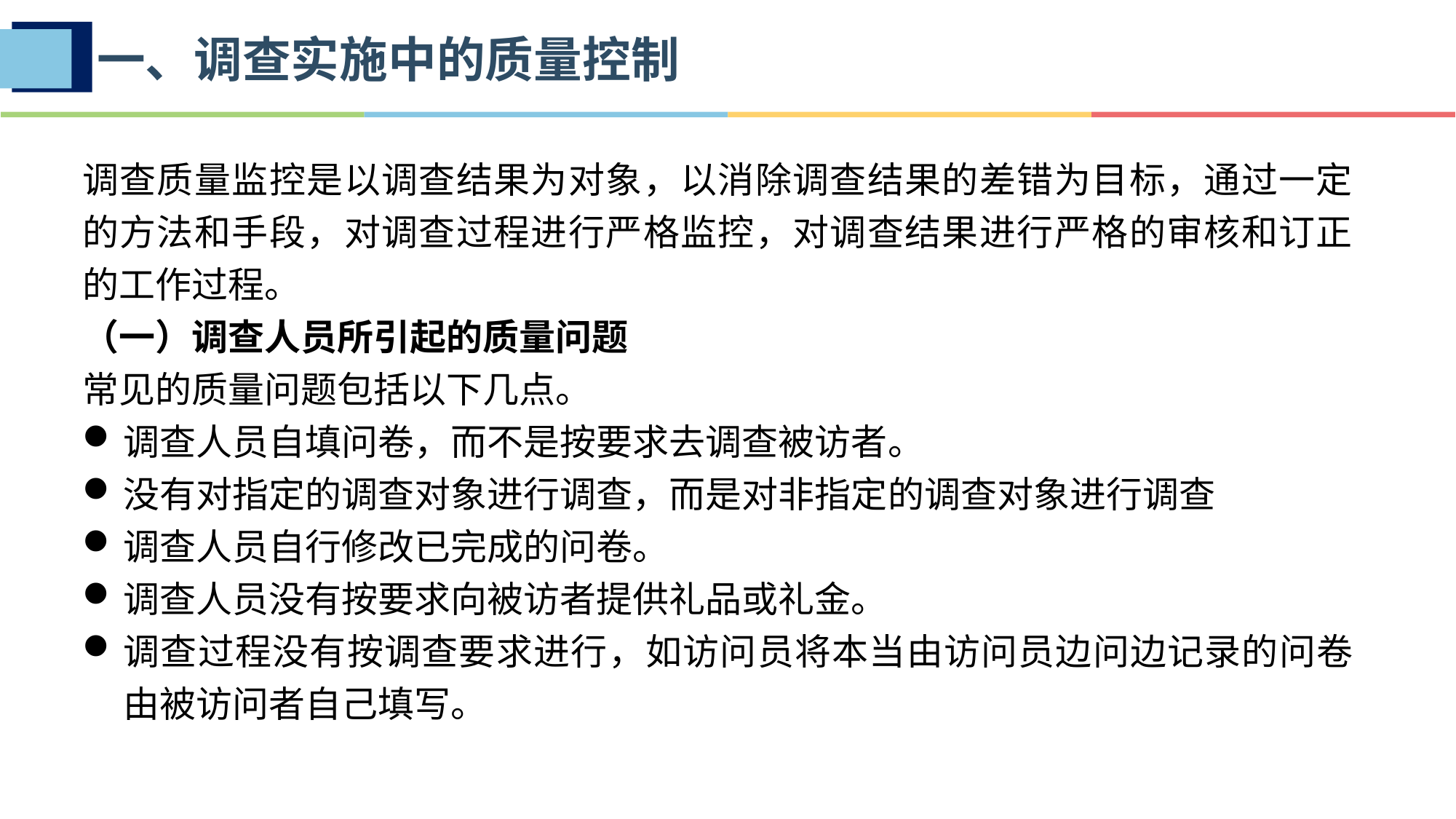

一、调查实施中的质量控制

调查质量监控是以调查结果为对象，以消除调查结果的差错为目标，通过一定的方法和手段，对调查过程进行严格监控，对调查结果进行严格的审核和订正的工作过程。
（一）调查人员所引起的质量问题
常见的质量问题包括以下几点。
调查人员自填问卷，而不是按要求去调查被访者。
没有对指定的调查对象进行调查，而是对非指定的调查对象进行调查
调查人员自行修改已完成的问卷。
调查人员没有按要求向被访者提供礼品或礼金。
调查过程没有按调查要求进行，如访问员将本当由访问员边问边记录的问卷由被访问者自己填写。